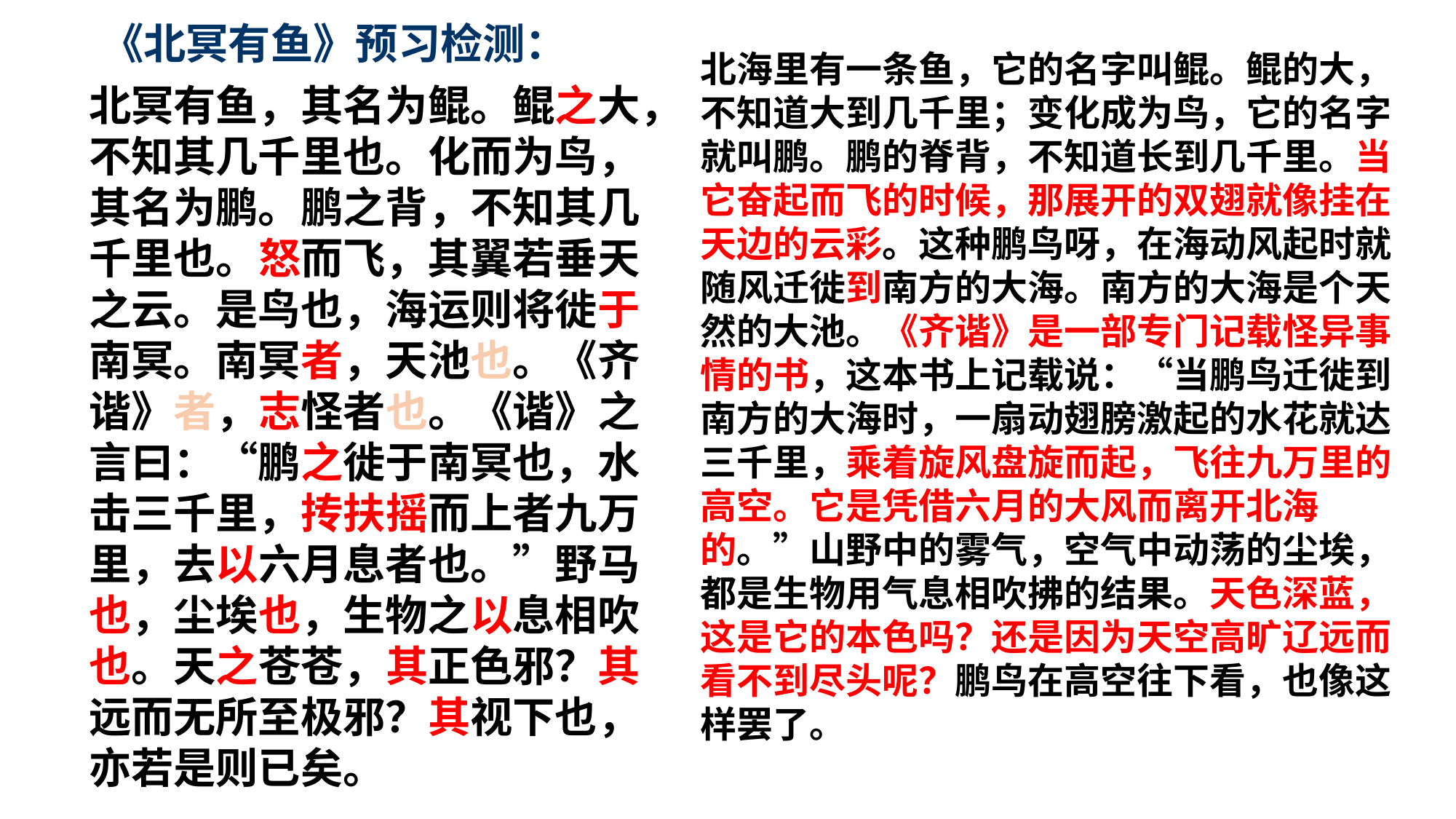

《北冥有鱼》预习检测：
北海里有一条鱼，它的名字叫鲲。鲲的大，不知道大到几千里；变化成为鸟，它的名字就叫鹏。鹏的脊背，不知道长到几千里。当它奋起而飞的时候，那展开的双翅就像挂在天边的云彩。这种鹏鸟呀，在海动风起时就随风迁徙到南方的大海。南方的大海是个天然的大池。《齐谐》是一部专门记载怪异事情的书，这本书上记载说：“当鹏鸟迁徙到南方的大海时，一扇动翅膀激起的水花就达三千里，乘着旋风盘旋而起，飞往九万里的高空。它是凭借六月的大风而离开北海的。”山野中的雾气，空气中动荡的尘埃，都是生物用气息相吹拂的结果。天色深蓝，这是它的本色吗？还是因为天空高旷辽远而看不到尽头呢？鹏鸟在高空往下看，也像这样罢了。
北冥有鱼，其名为鲲。鲲之大，不知其几千里也。化而为鸟，其名为鹏。鹏之背，不知其几千里也。怒而飞，其翼若垂天之云。是鸟也，海运则将徙于南冥。南冥者，天池也。《齐谐》者，志怪者也。《谐》之言曰：“鹏之徙于南冥也，水击三千里，抟扶摇而上者九万里，去以六月息者也。”野马也，尘埃也，生物之以息相吹也。天之苍苍，其正色邪？其远而无所至极邪？其视下也，亦若是则已矣。